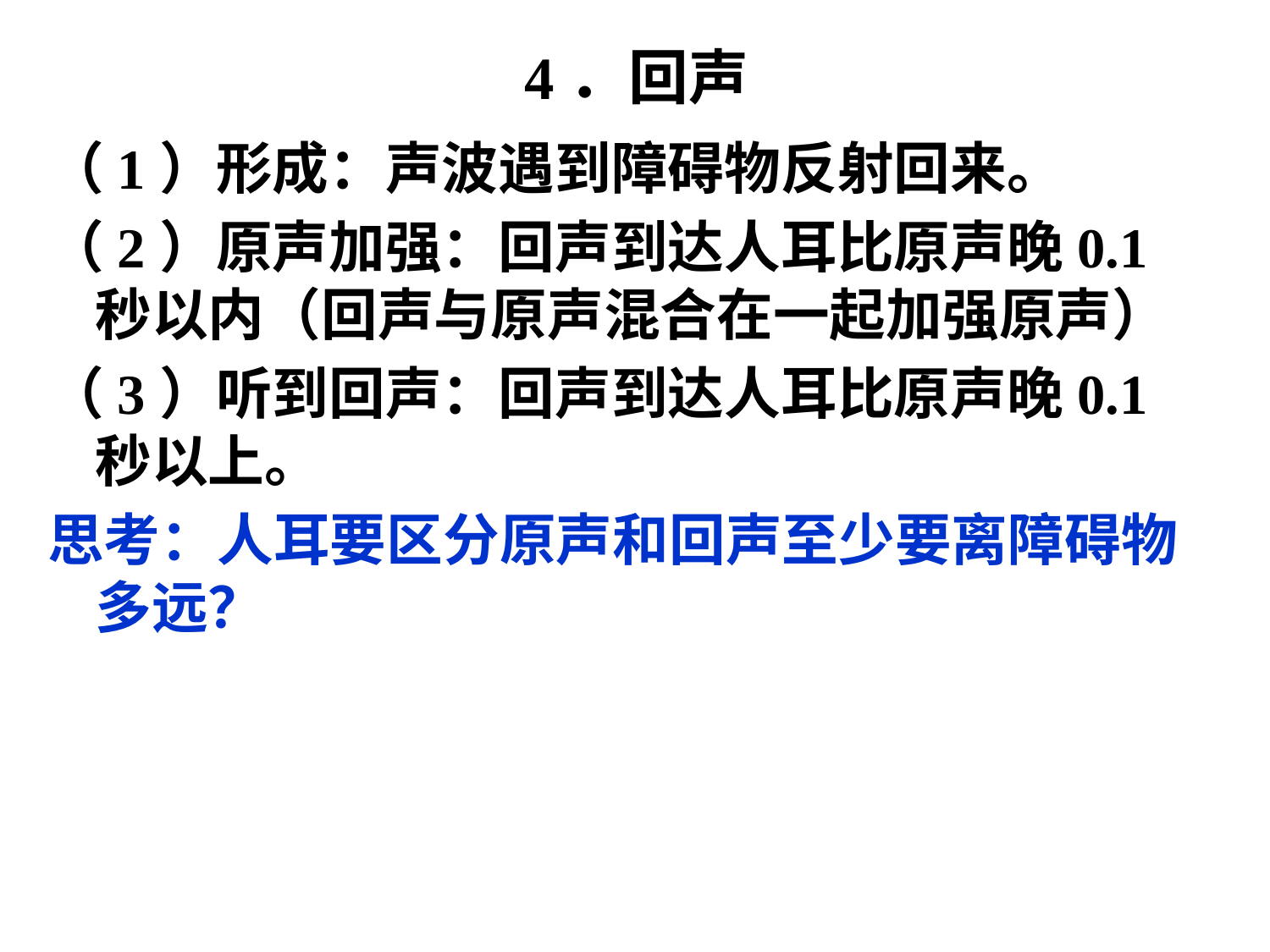

# 4．回声
（1）形成：声波遇到障碍物反射回来。
（2）原声加强：回声到达人耳比原声晚0.1秒以内（回声与原声混合在一起加强原声）
（3）听到回声：回声到达人耳比原声晚0.1秒以上。
思考：人耳要区分原声和回声至少要离障碍物多远？